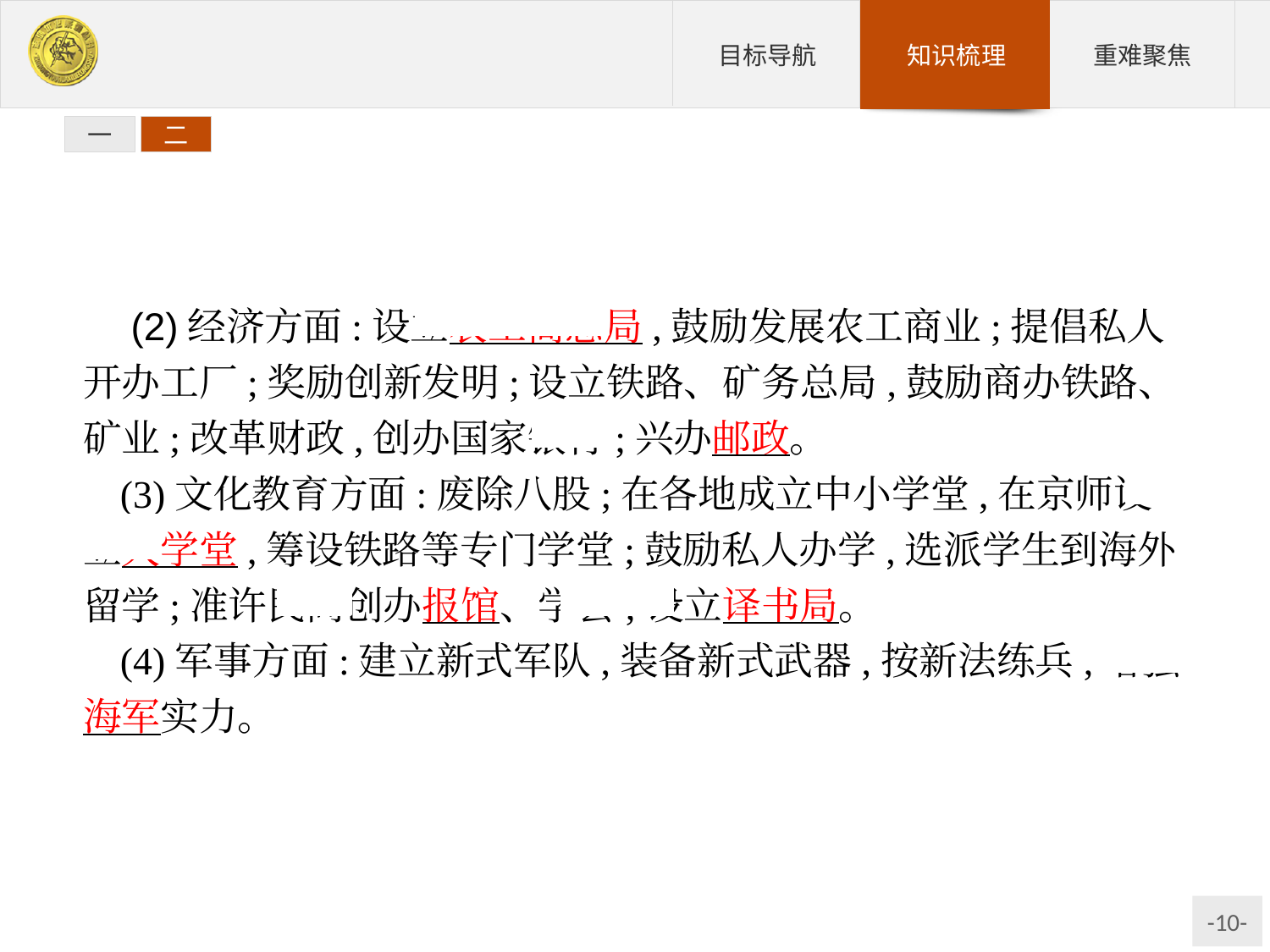

一
二
 (2)经济方面:设立农工商总局,鼓励发展农工商业;提倡私人开办工厂;奖励创新发明;设立铁路、矿务总局,鼓励商办铁路、矿业;改革财政,创办国家银行;兴办邮政。
(3)文化教育方面:废除八股;在各地成立中小学堂,在京师设立大学堂,筹设铁路等专门学堂;鼓励私人办学,选派学生到海外留学;准许民间创办报馆、学会;设立译书局。
(4)军事方面:建立新式军队,装备新式武器,按新法练兵,增强海军实力。